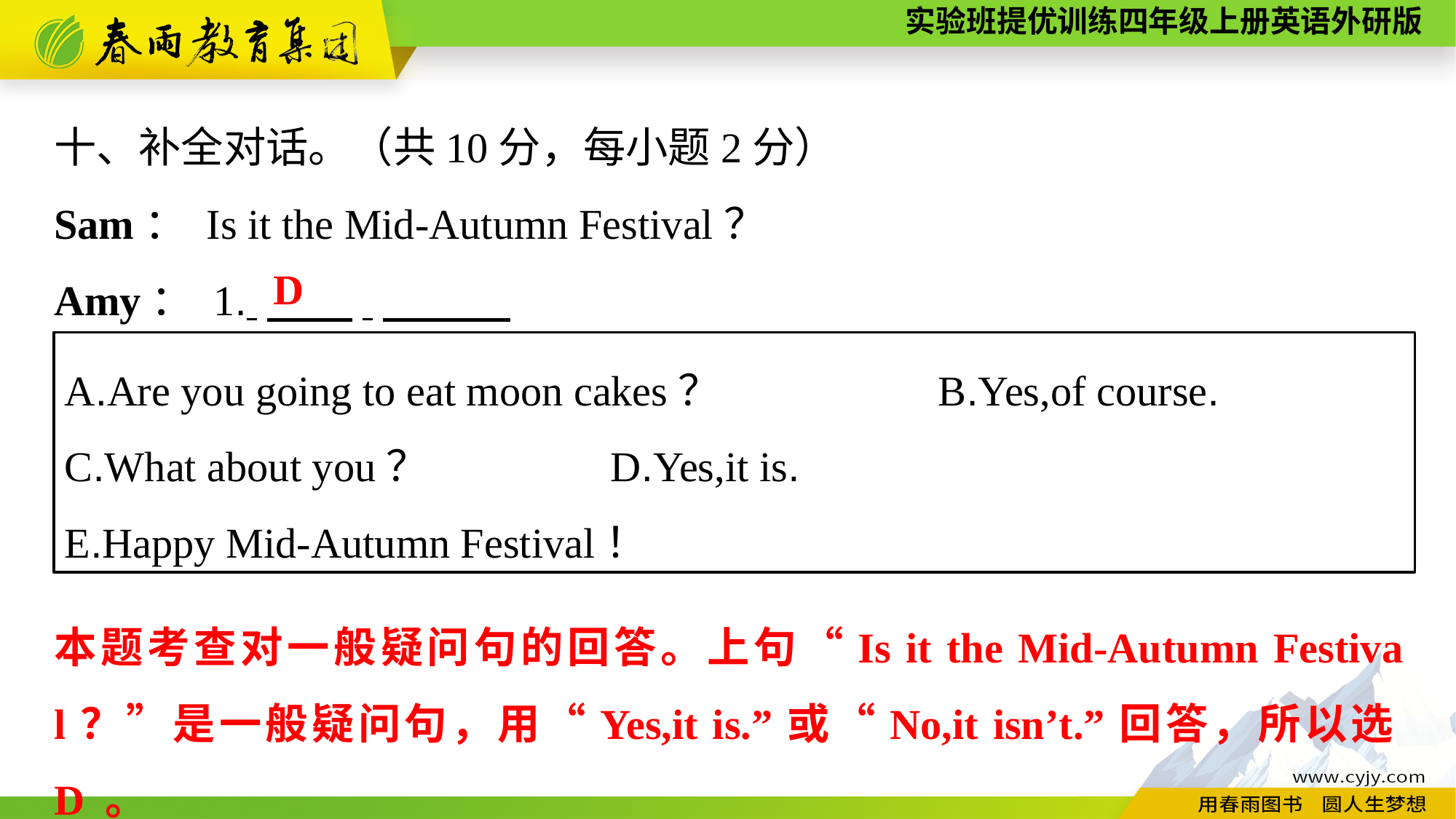

十、补全对话。（共10分，每小题2分）
Sam： Is it the Mid-Autumn Festival？
Amy： 1. 　　.
D
A.Are you going to eat moon cakes？		B.Yes,of course.
C.What about you？		D.Yes,it is.
E.Happy Mid-Autumn Festival！
本题考查对一般疑问句的回答。上句“Is it the Mid-Autumn Festival？”是一般疑问句，用“Yes,it is.”或“No,it isn’t.”回答，所以选D 。